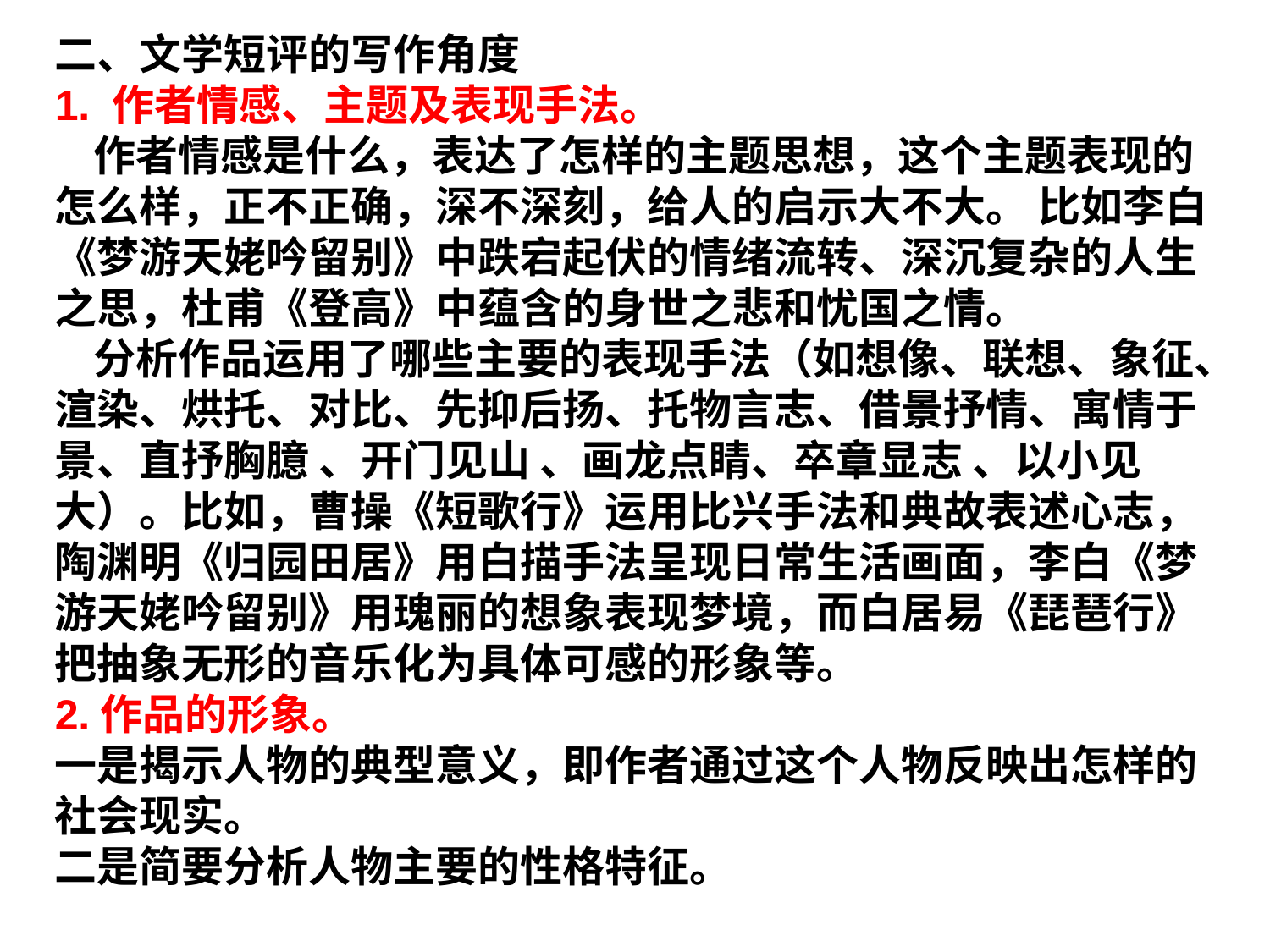

二、文学短评的写作角度
1. 作者情感、主题及表现手法。
   作者情感是什么，表达了怎样的主题思想，这个主题表现的怎么样，正不正确，深不深刻，给人的启示大不大。 比如李白《梦游天姥吟留别》中跌宕起伏的情绪流转、深沉复杂的人生之思，杜甫《登高》中蕴含的身世之悲和忧国之情。
   分析作品运用了哪些主要的表现手法（如想像、联想、象征、渲染、烘托、对比、先抑后扬、托物言志、借景抒情、寓情于景、直抒胸臆 、开门见山 、画龙点睛、卒章显志 、以小见大）。比如，曹操《短歌行》运用比兴手法和典故表述心志，陶渊明《归园田居》用白描手法呈现日常生活画面，李白《梦游天姥吟留别》用瑰丽的想象表现梦境，而白居易《琵琶行》把抽象无形的音乐化为具体可感的形象等。
2.作品的形象。
一是揭示人物的典型意义，即作者通过这个人物反映出怎样的社会现实。
二是简要分析人物主要的性格特征。